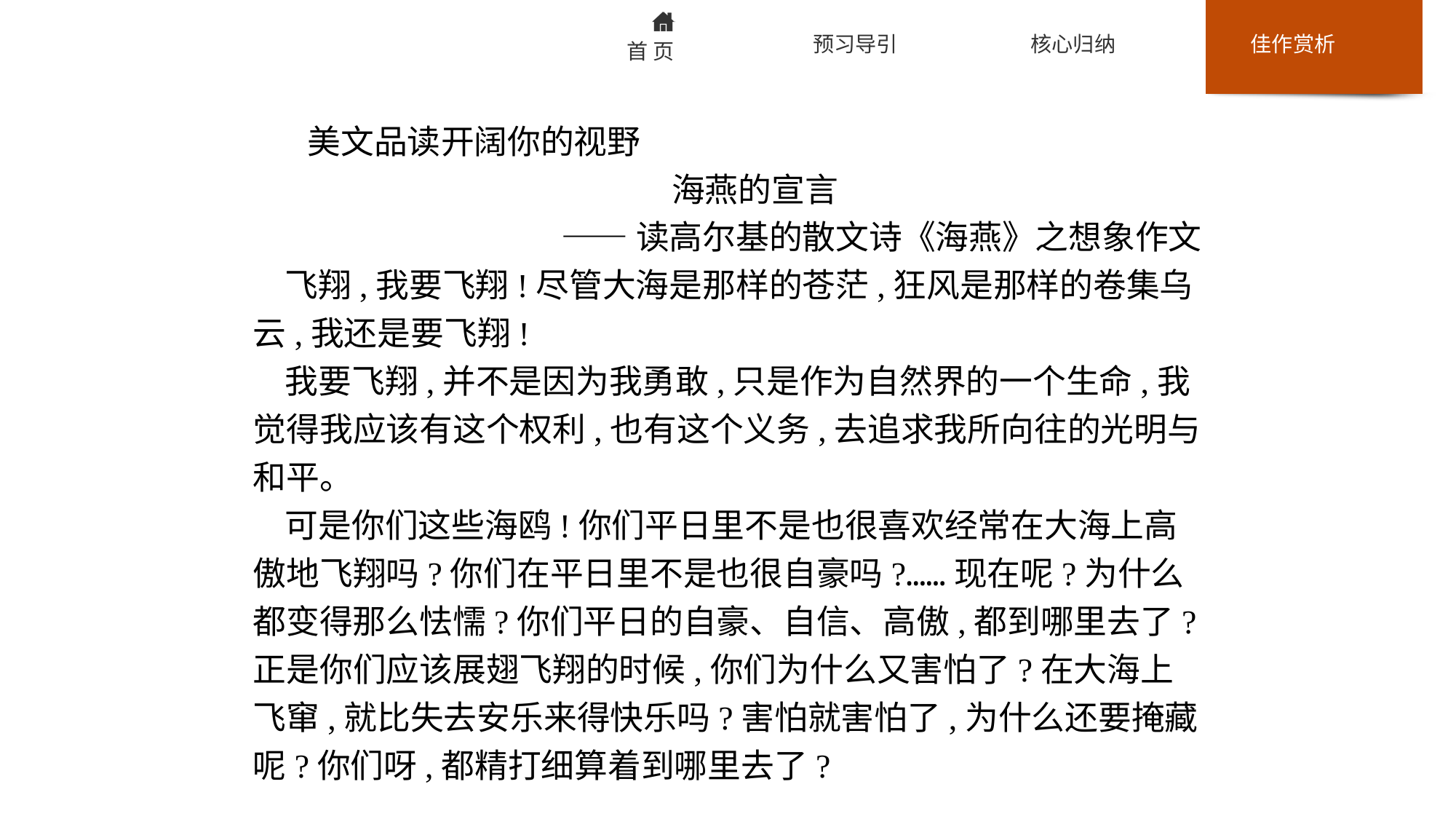

美文品读开阔你的视野
海燕的宣言
——读高尔基的散文诗《海燕》之想象作文
飞翔,我要飞翔!尽管大海是那样的苍茫,狂风是那样的卷集乌云,我还是要飞翔!
我要飞翔,并不是因为我勇敢,只是作为自然界的一个生命,我觉得我应该有这个权利,也有这个义务,去追求我所向往的光明与和平。
可是你们这些海鸥!你们平日里不是也很喜欢经常在大海上高傲地飞翔吗?你们在平日里不是也很自豪吗?……现在呢?为什么都变得那么怯懦?你们平日的自豪、自信、高傲,都到哪里去了?正是你们应该展翅飞翔的时候,你们为什么又害怕了?在大海上飞窜,就比失去安乐来得快乐吗?害怕就害怕了,为什么还要掩藏呢?你们呀,都精打细算着到哪里去了?